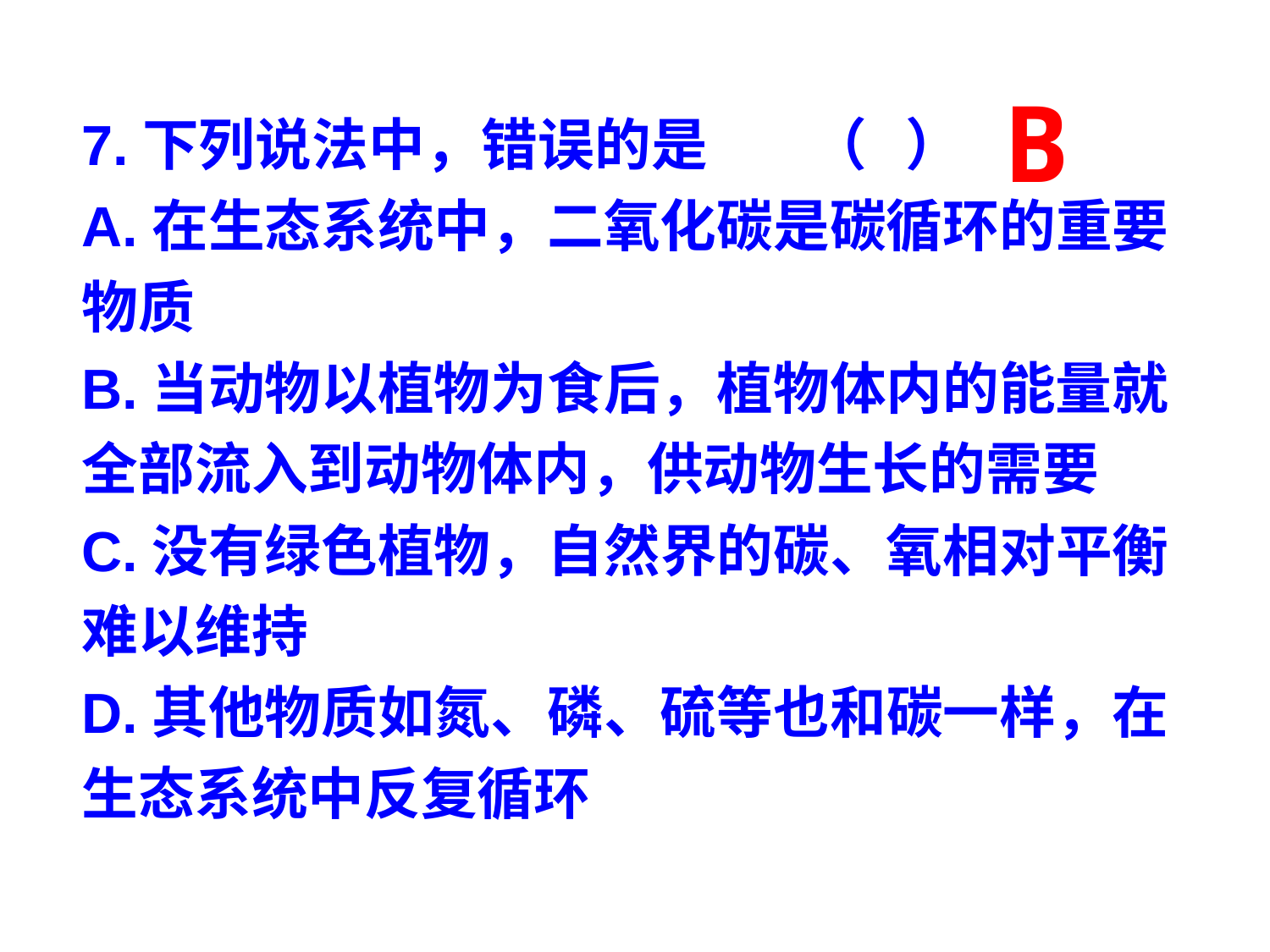

B
7.下列说法中，错误的是        （   ）
A.在生态系统中，二氧化碳是碳循环的重要物质
B.当动物以植物为食后，植物体内的能量就全部流入到动物体内，供动物生长的需要
C.没有绿色植物，自然界的碳、氧相对平衡难以维持
D.其他物质如氮、磷、硫等也和碳一样，在生态系统中反复循环